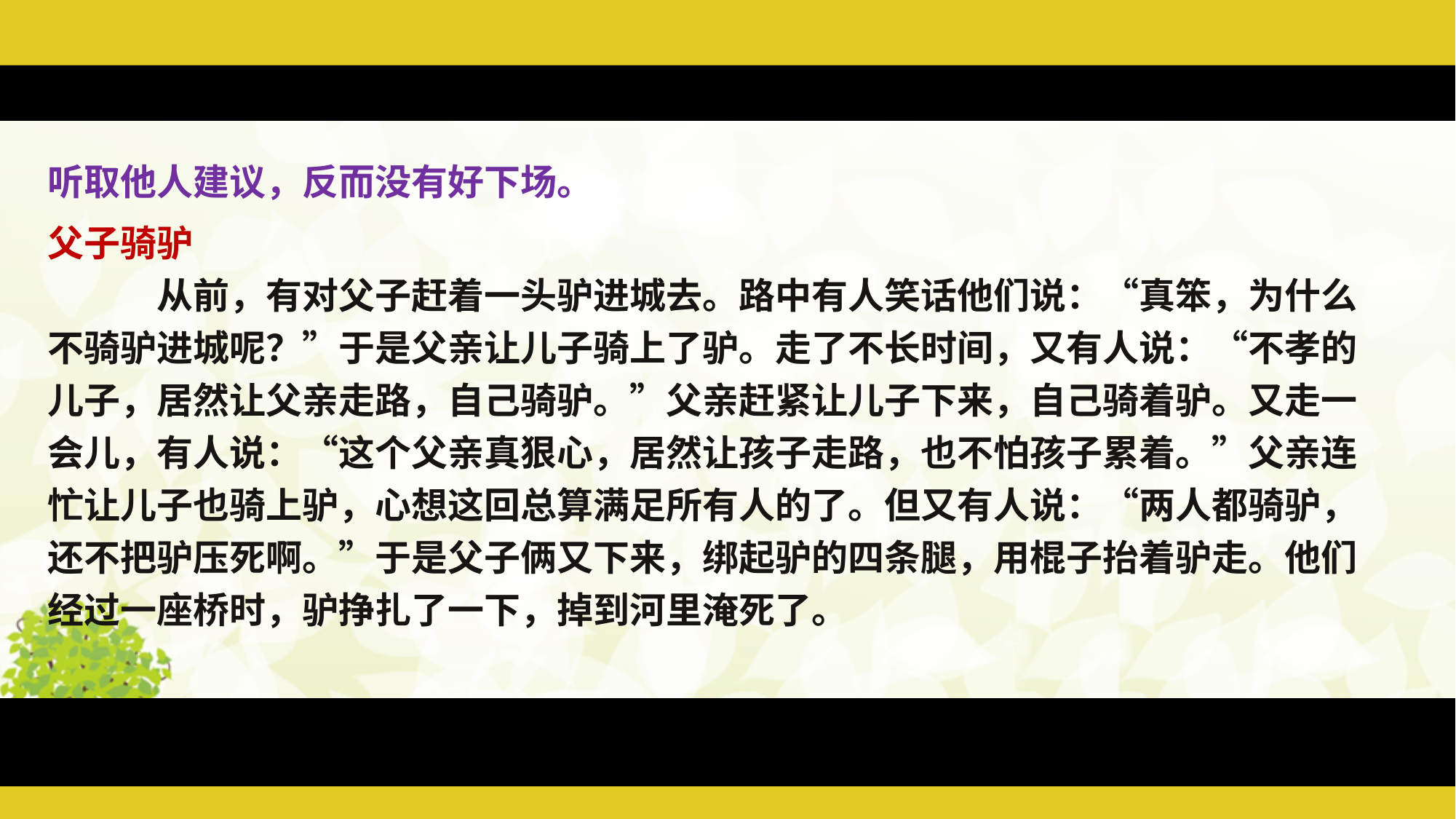

听取他人建议，反而没有好下场。
父子骑驴
	从前，有对父子赶着一头驴进城去。路中有人笑话他们说：“真笨，为什么不骑驴进城呢？”于是父亲让儿子骑上了驴。走了不长时间，又有人说：“不孝的儿子，居然让父亲走路，自己骑驴。”父亲赶紧让儿子下来，自己骑着驴。又走一会儿，有人说：“这个父亲真狠心，居然让孩子走路，也不怕孩子累着。”父亲连忙让儿子也骑上驴，心想这回总算满足所有人的了。但又有人说：“两人都骑驴，还不把驴压死啊。”于是父子俩又下来，绑起驴的四条腿，用棍子抬着驴走。他们经过一座桥时，驴挣扎了一下，掉到河里淹死了。